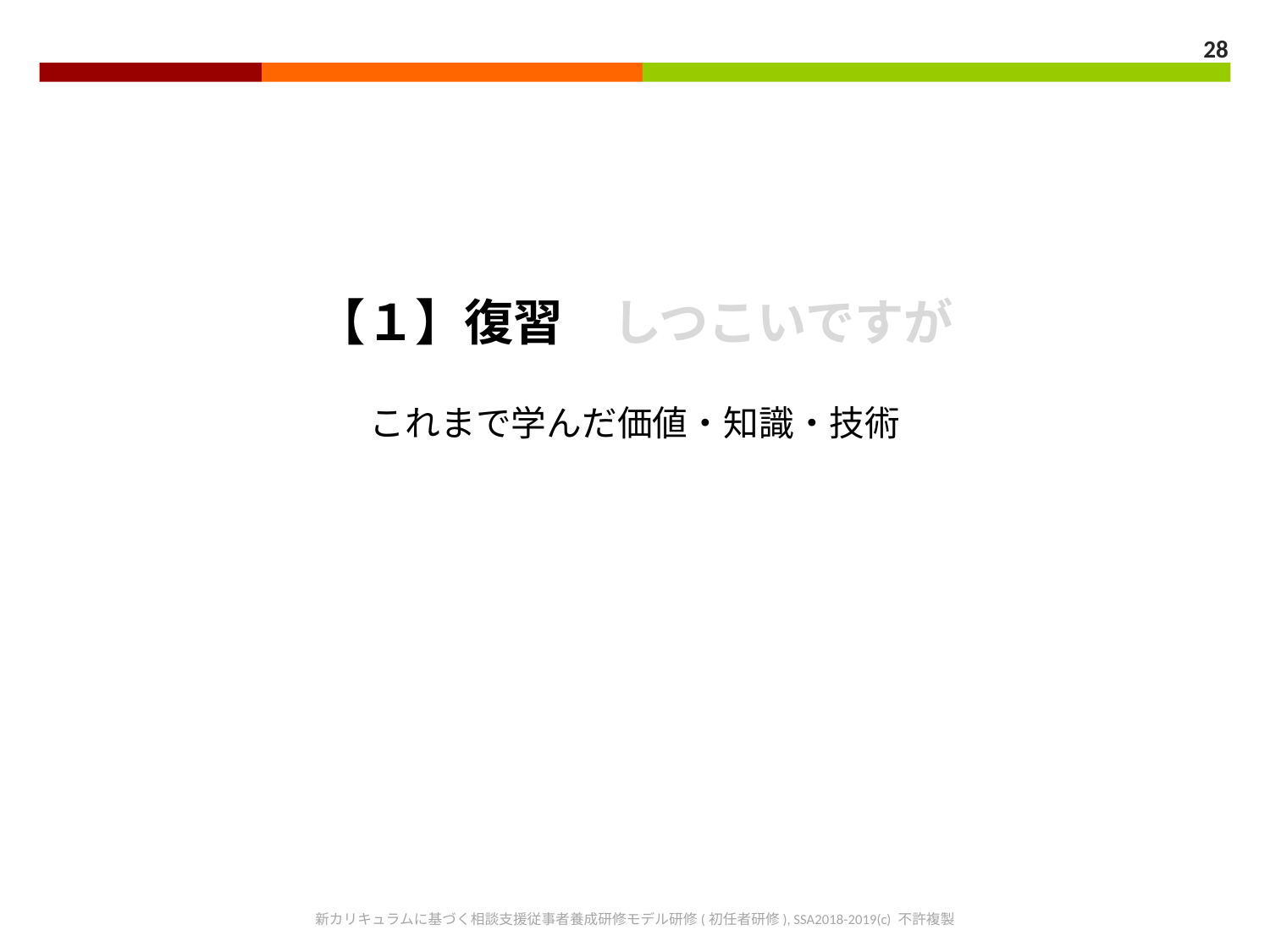

28
【１】復習　しつこいですが

これまで学んだ価値・知識・技術
新カリキュラムに基づく相談支援従事者養成研修モデル研修(初任者研修), SSA2018-2019(c) 不許複製